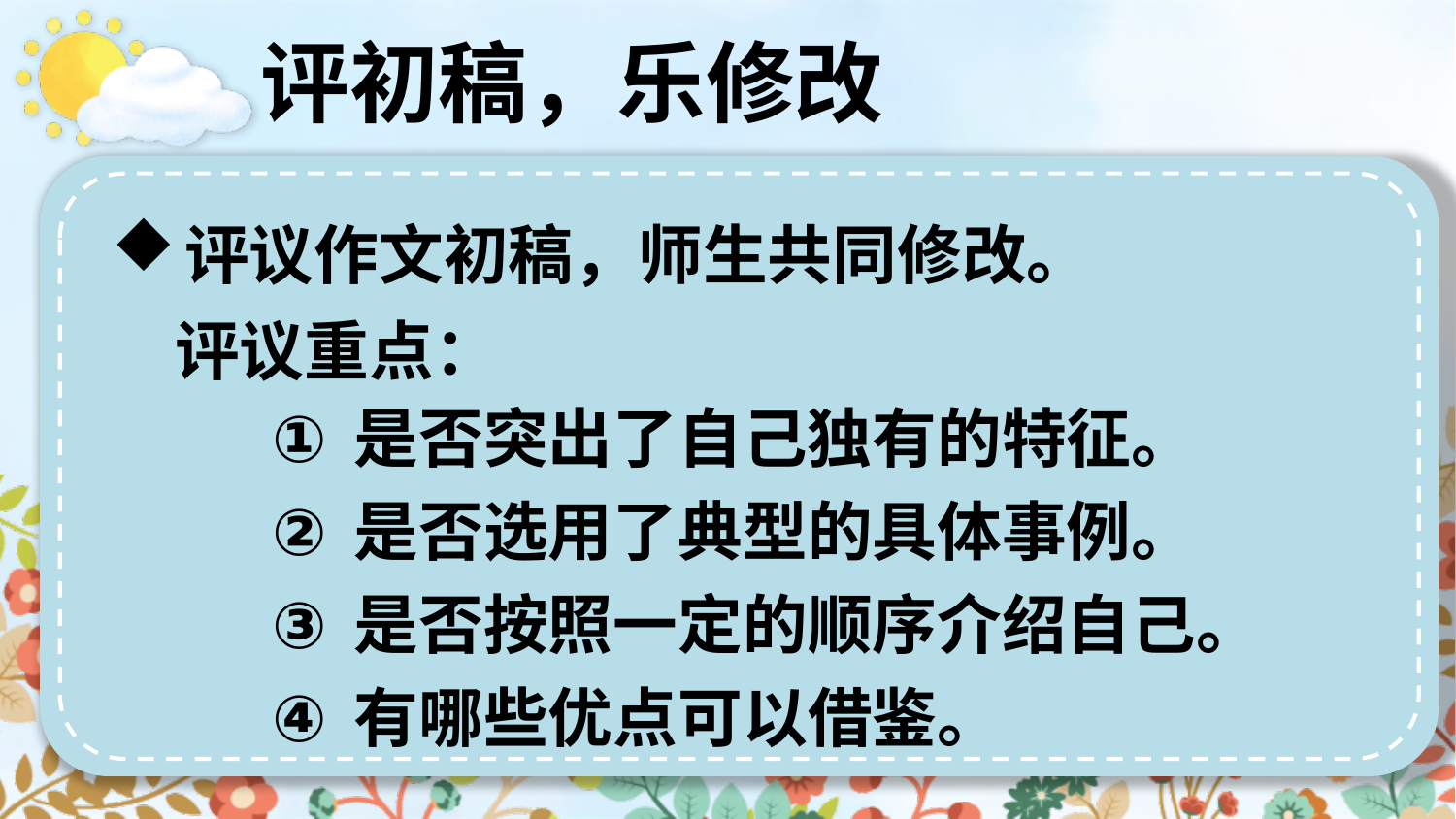

评初稿，乐修改
评议作文初稿，师生共同修改。
评议重点：
是否突出了自己独有的特征。
是否选用了典型的具体事例。
是否按照一定的顺序介绍自己。
有哪些优点可以借鉴。